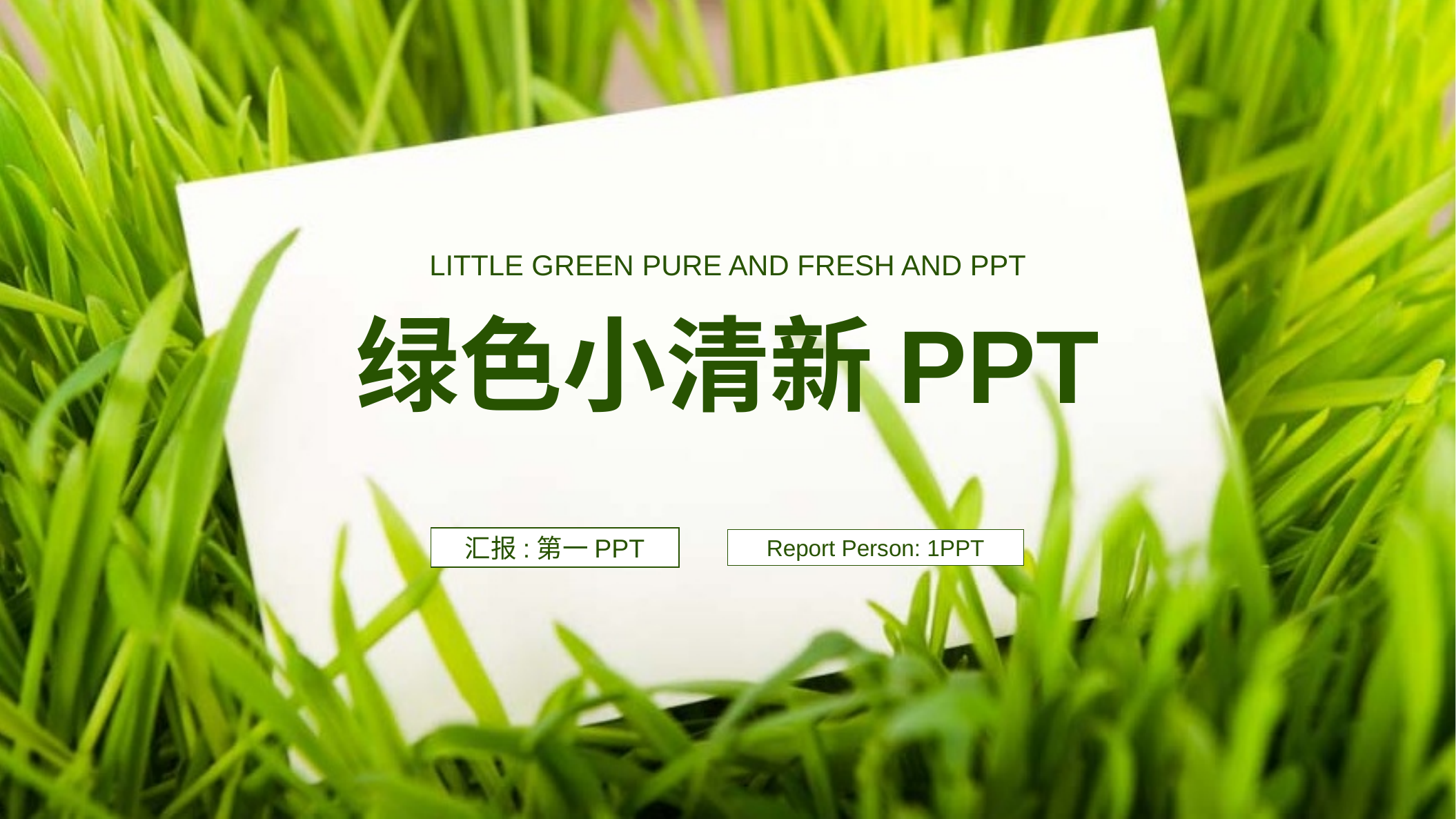

LITTLE GREEN PURE AND FRESH AND PPT
绿色小清新PPT
汇报:第一PPT
Report Person: 1PPT